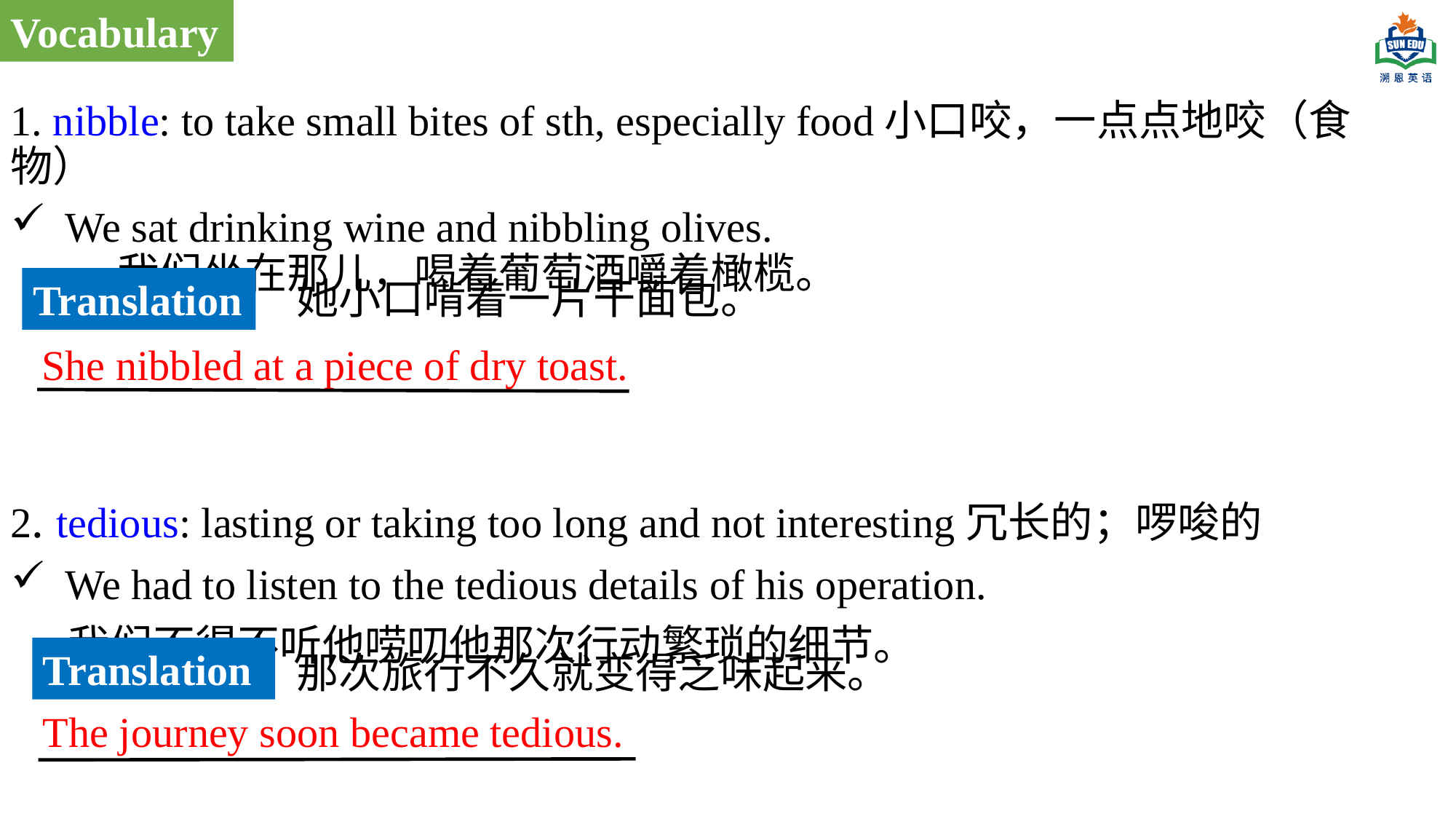

Vocabulary
1. nibble: to take small bites of sth, especially food小口咬，一点点地咬（食物）
We sat drinking wine and nibbling olives.                                                                   我们坐在那儿，喝着葡萄酒嚼着橄榄。

2. tedious: lasting or taking too long and not interesting冗长的；啰唆的
We had to listen to the tedious details of his operation.
     我们不得不听他唠叨他那次行动繁琐的细节。
她小口啃着一片干面包。
Translation
She nibbled at a piece of dry toast.
Translation
那次旅行不久就变得乏味起来。
The journey soon became tedious.